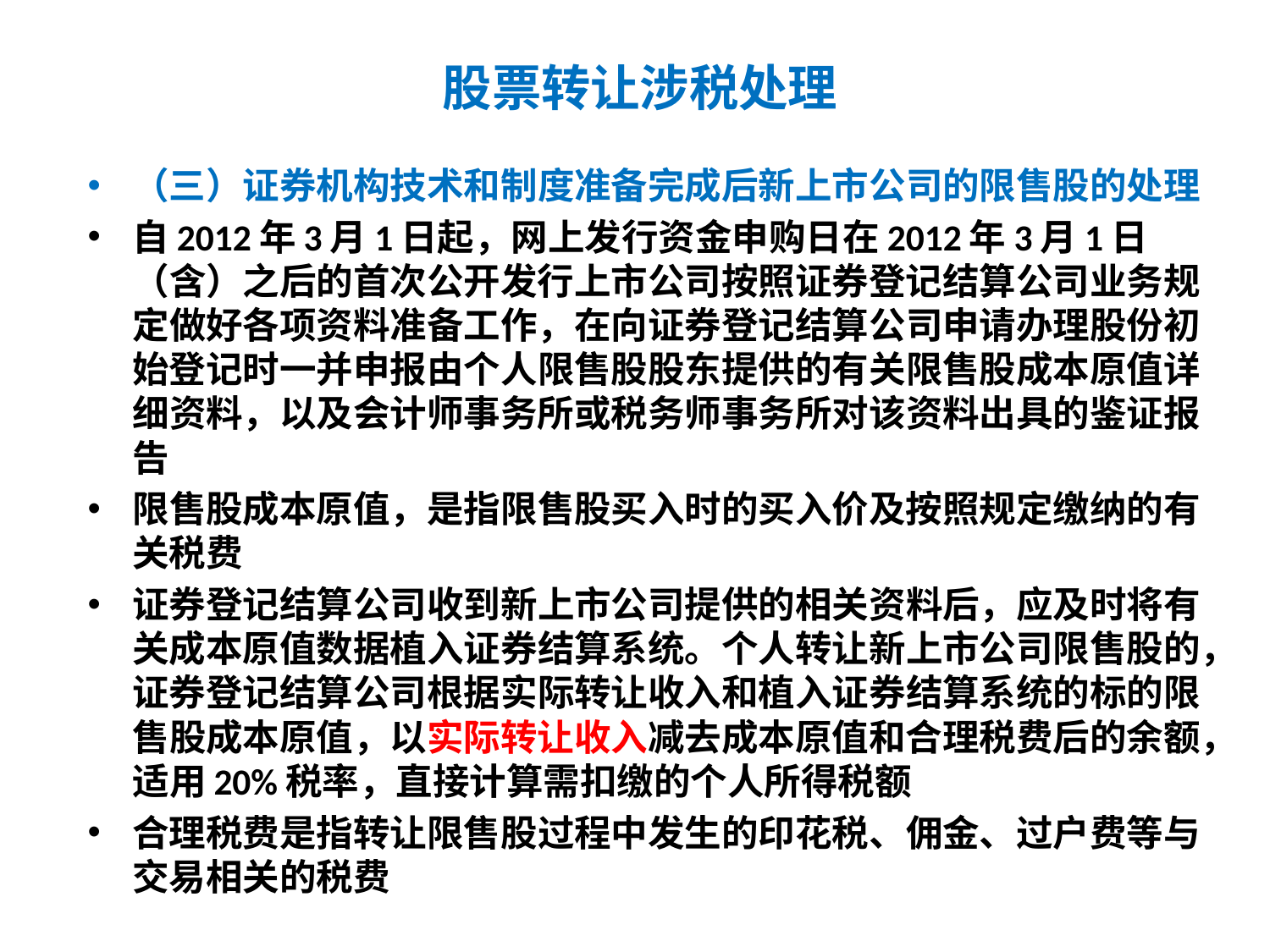

# 股票转让涉税处理
（三）证券机构技术和制度准备完成后新上市公司的限售股的处理
自2012年3月1日起，网上发行资金申购日在2012年3月1日（含）之后的首次公开发行上市公司按照证券登记结算公司业务规定做好各项资料准备工作，在向证券登记结算公司申请办理股份初始登记时一并申报由个人限售股股东提供的有关限售股成本原值详细资料，以及会计师事务所或税务师事务所对该资料出具的鉴证报告
限售股成本原值，是指限售股买入时的买入价及按照规定缴纳的有关税费
证券登记结算公司收到新上市公司提供的相关资料后，应及时将有关成本原值数据植入证券结算系统。个人转让新上市公司限售股的，证券登记结算公司根据实际转让收入和植入证券结算系统的标的限售股成本原值，以实际转让收入减去成本原值和合理税费后的余额，适用20%税率，直接计算需扣缴的个人所得税额
合理税费是指转让限售股过程中发生的印花税、佣金、过户费等与交易相关的税费